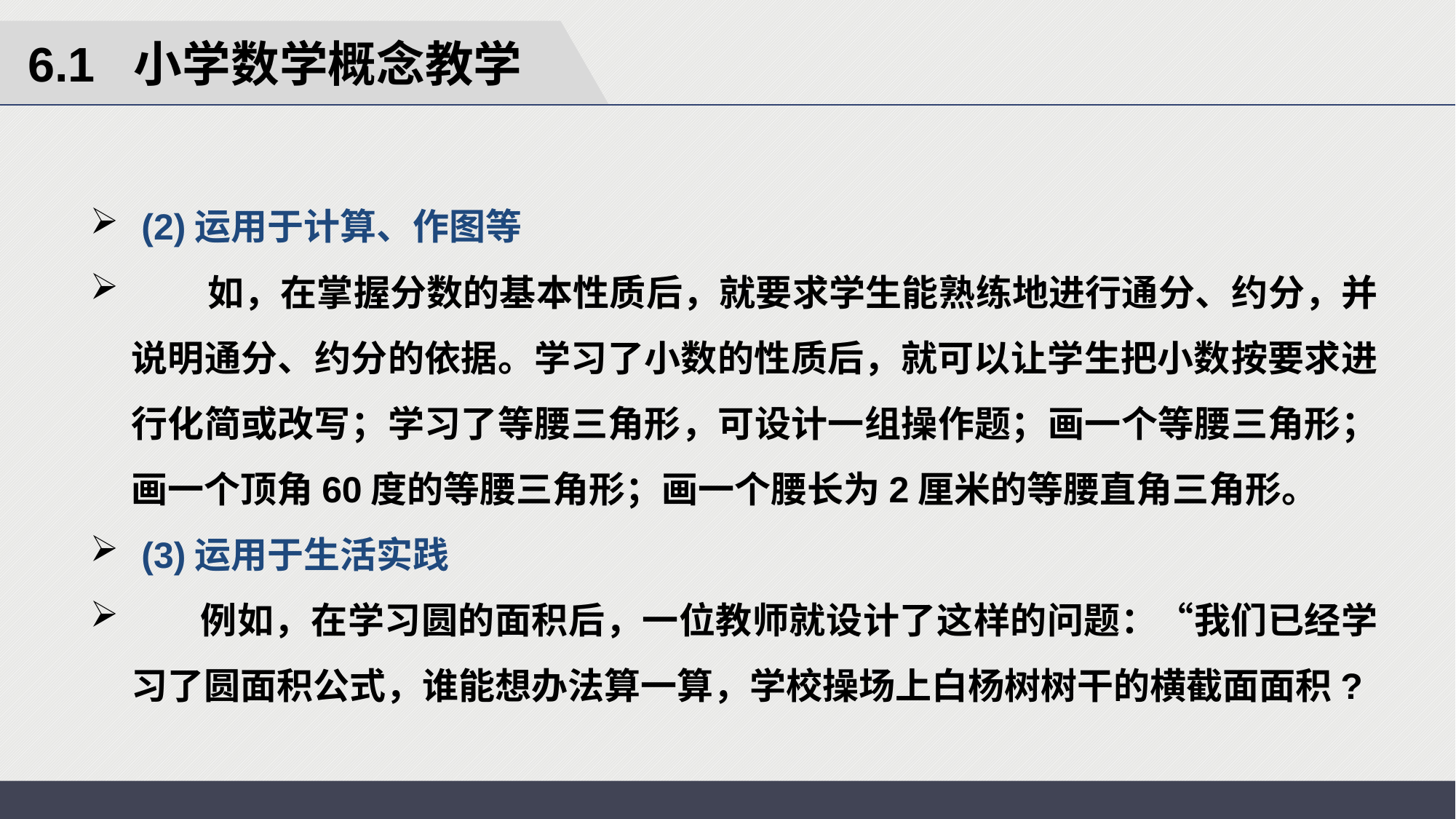

6.1  小学数学概念教学
 (2)运用于计算、作图等
        如，在掌握分数的基本性质后，就要求学生能熟练地进行通分、约分，并说明通分、约分的依据。学习了小数的性质后，就可以让学生把小数按要求进行化简或改写；学习了等腰三角形，可设计一组操作题；画一个等腰三角形；画一个顶角60度的等腰三角形；画一个腰长为2厘米的等腰直角三角形。
 (3)运用于生活实践
       例如，在学习圆的面积后，一位教师就设计了这样的问题：“我们已经学习了圆面积公式，谁能想办法算一算，学校操场上白杨树树干的横截面面积?